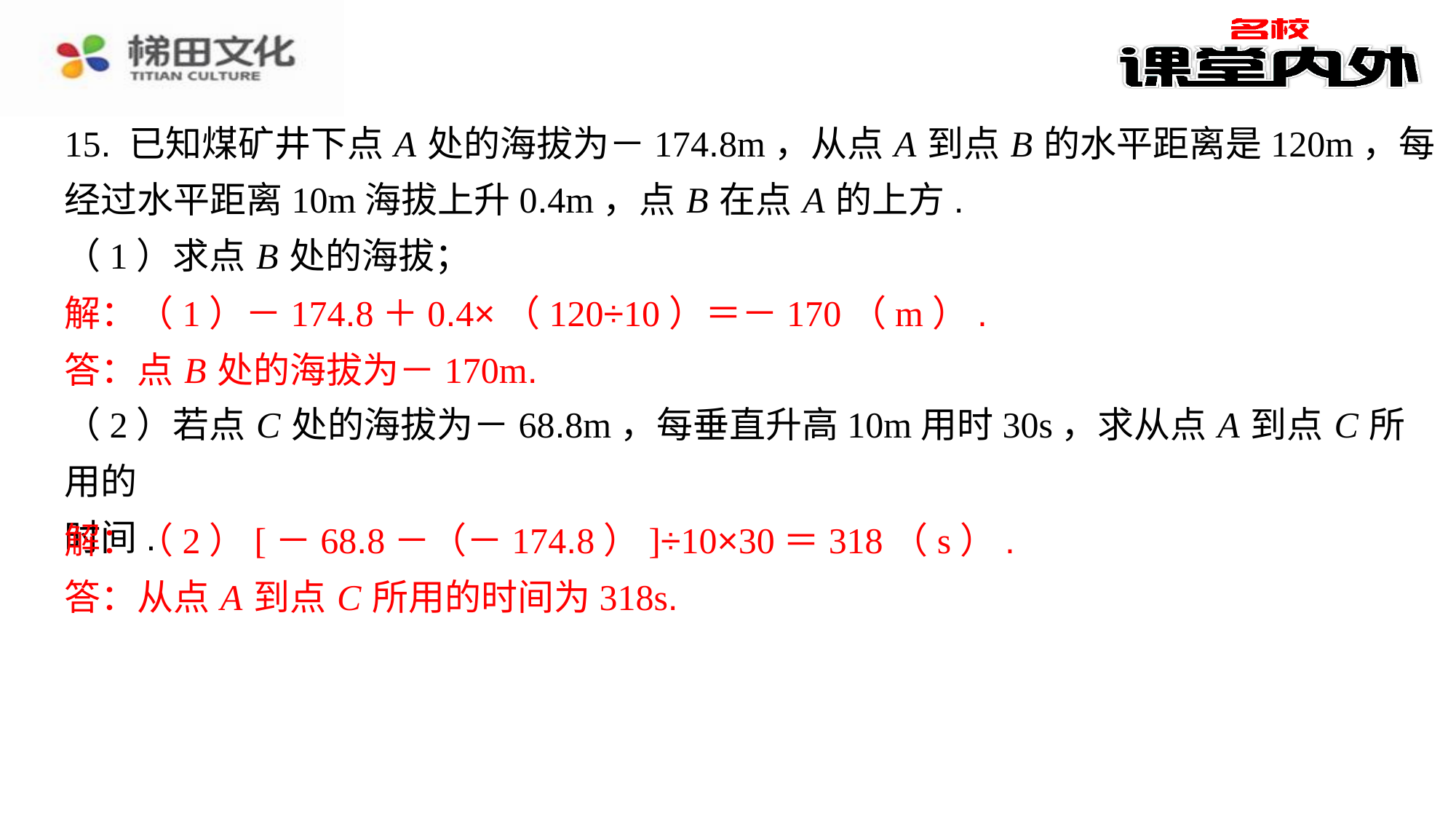

15. 已知煤矿井下点 A 处的海拔为－174.8m，从点 A 到点 B 的水平距离是120m，每
经过水平距离10m海拔上升0.4m，点 B 在点 A 的上方.
（1）求点 B 处的海拔；
解：（1）－174.8＋0.4×（120÷10）＝－170（m）.
答：点 B 处的海拔为－170m.
（2）若点 C 处的海拔为－68.8m，每垂直升高10m用时30s，求从点 A 到点 C 所用的
时间.
解：（2）[－68.8－（－174.8）]÷10×30＝318（s）.
答：从点 A 到点 C 所用的时间为318s.
解：（1）－174.8＋0.4×（120÷10）＝－170（m）.
答：点 B 处的海拔为－170m.
解：（2）[－68.8－（－174.8）]÷10×30＝318（s）.
答：从点 A 到点 C 所用的时间为318s.